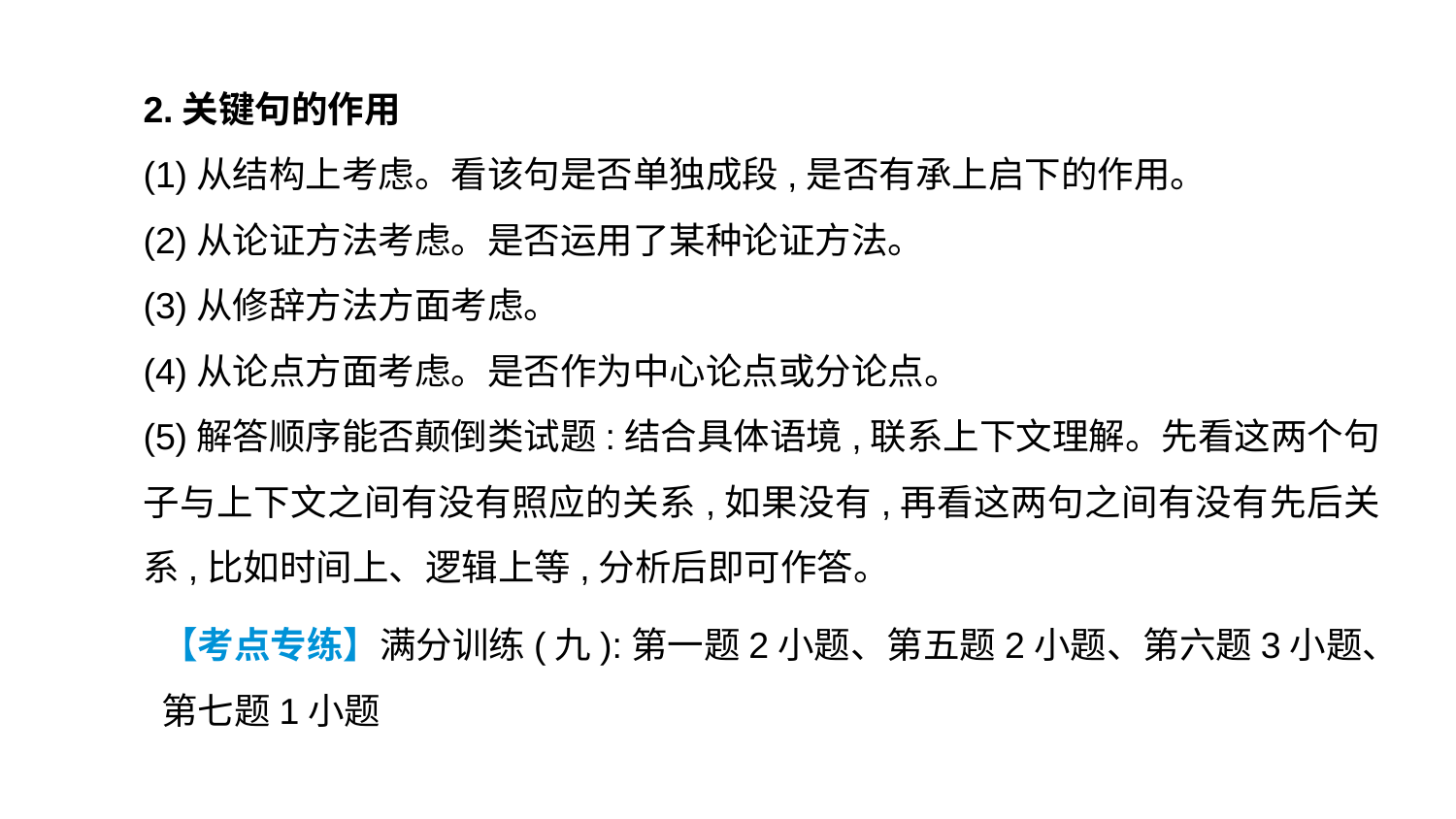

2.关键句的作用
(1)从结构上考虑。看该句是否单独成段,是否有承上启下的作用。
(2)从论证方法考虑。是否运用了某种论证方法。
(3)从修辞方法方面考虑。
(4)从论点方面考虑。是否作为中心论点或分论点。
(5)解答顺序能否颠倒类试题:结合具体语境,联系上下文理解。先看这两个句子与上下文之间有没有照应的关系,如果没有,再看这两句之间有没有先后关系,比如时间上、逻辑上等,分析后即可作答。
【考点专练】满分训练(九):第一题2小题、第五题2小题、第六题3小题、第七题1小题